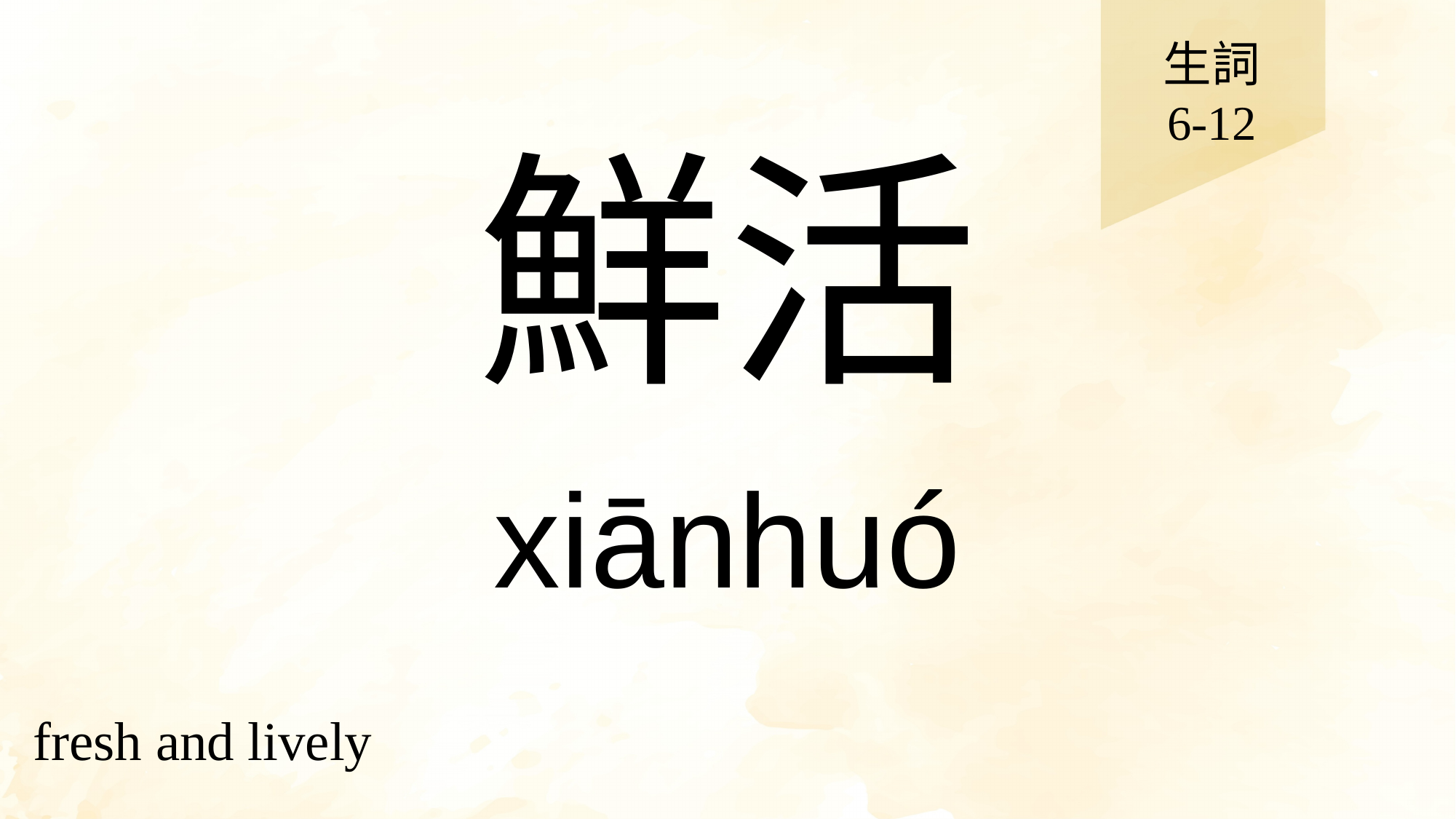

生詞
6-12
# 鮮活
xiānhuó
fresh and lively